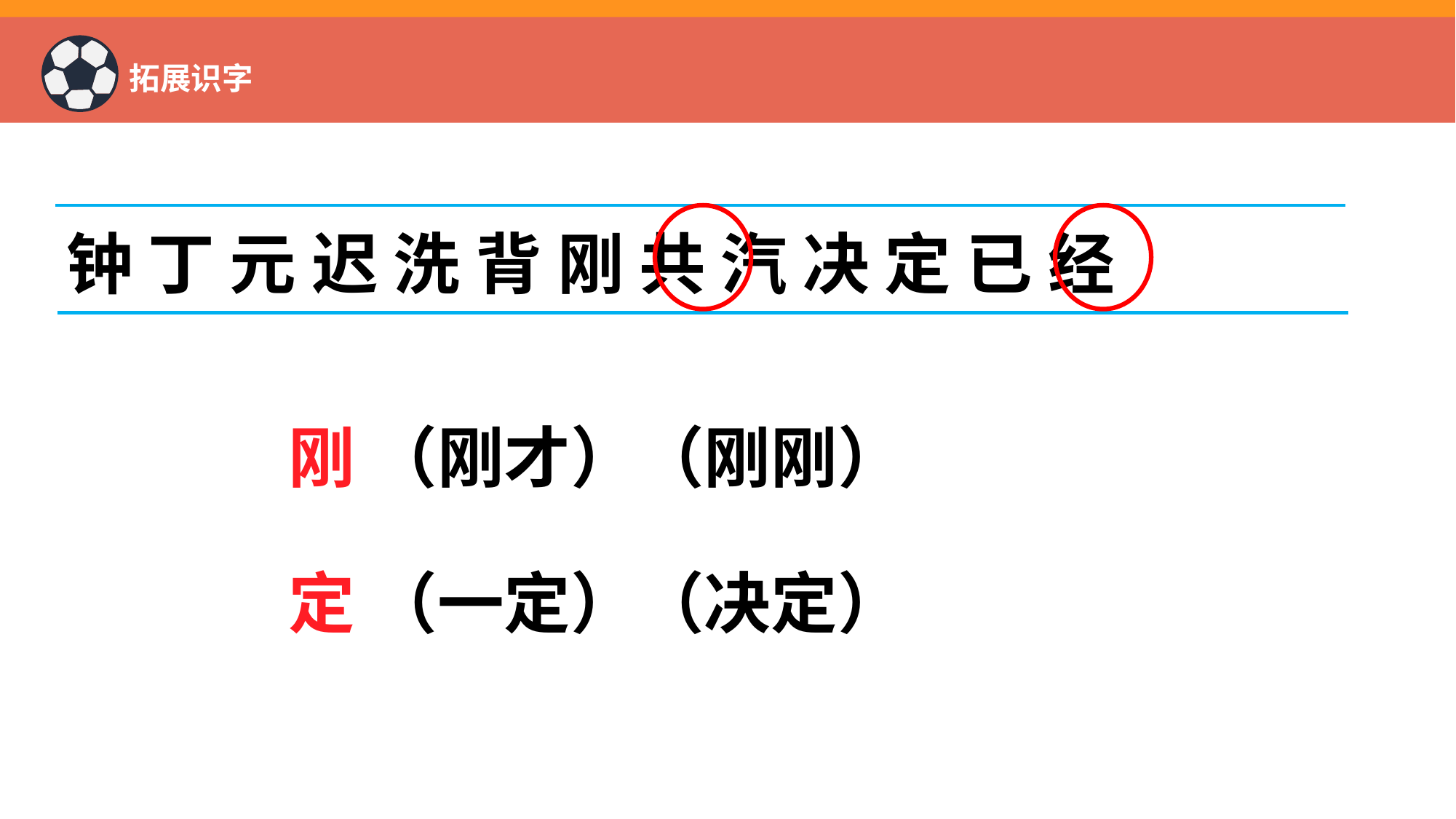

# 拓展识字

钟 丁 元 迟 洗 背 刚 共 汽 决 定 已 经
刚 （刚才）（刚刚）
定 （一定）（决定）